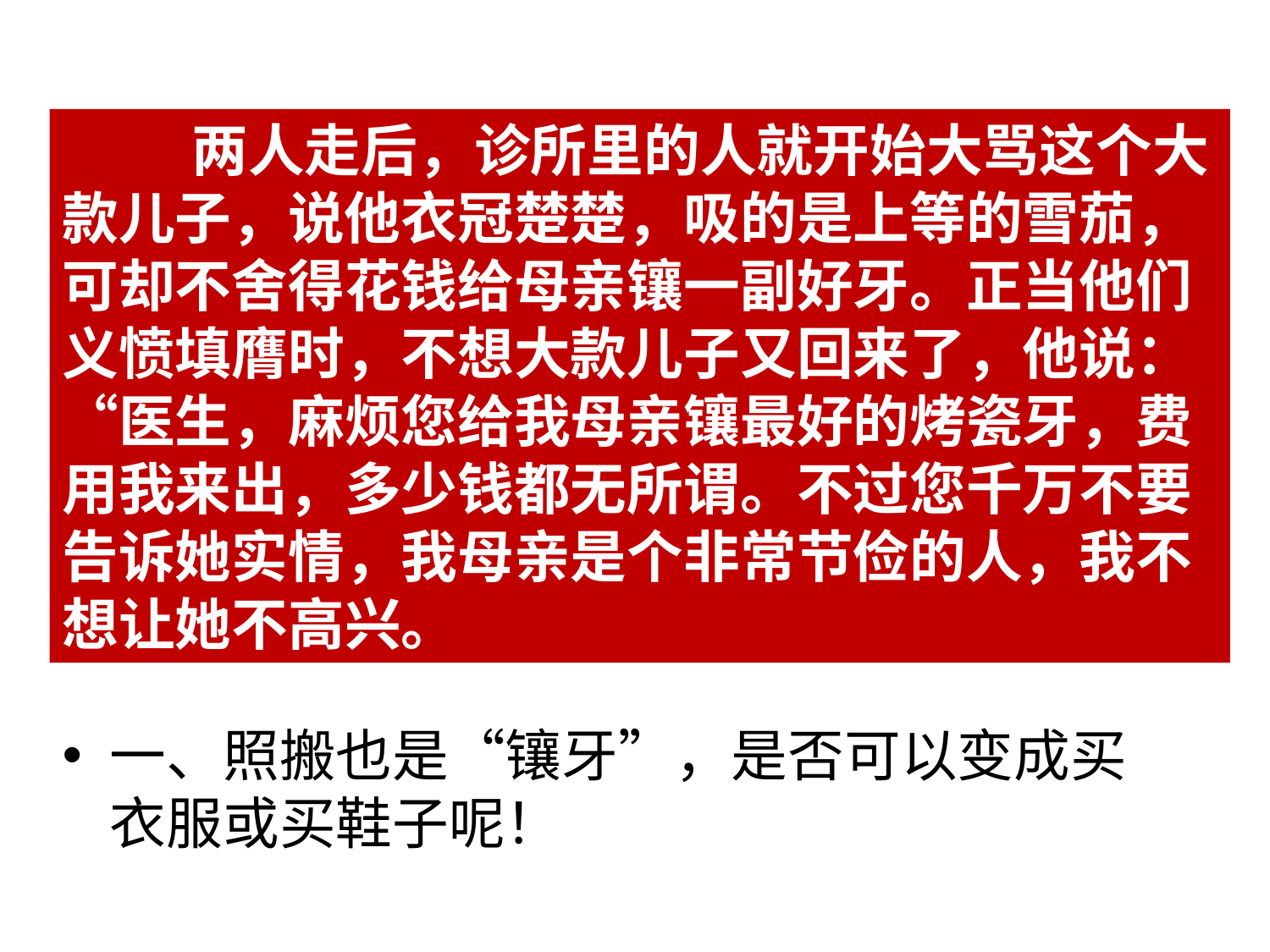

两人走后，诊所里的人就开始大骂这个大款儿子，说他衣冠楚楚，吸的是上等的雪茄，可却不舍得花钱给母亲镶一副好牙。正当他们义愤填膺时，不想大款儿子又回来了，他说：“医生，麻烦您给我母亲镶最好的烤瓷牙，费用我来出，多少钱都无所谓。不过您千万不要告诉她实情，我母亲是个非常节俭的人，我不想让她不高兴。
一、照搬也是“镶牙”，是否可以变成买衣服或买鞋子呢！